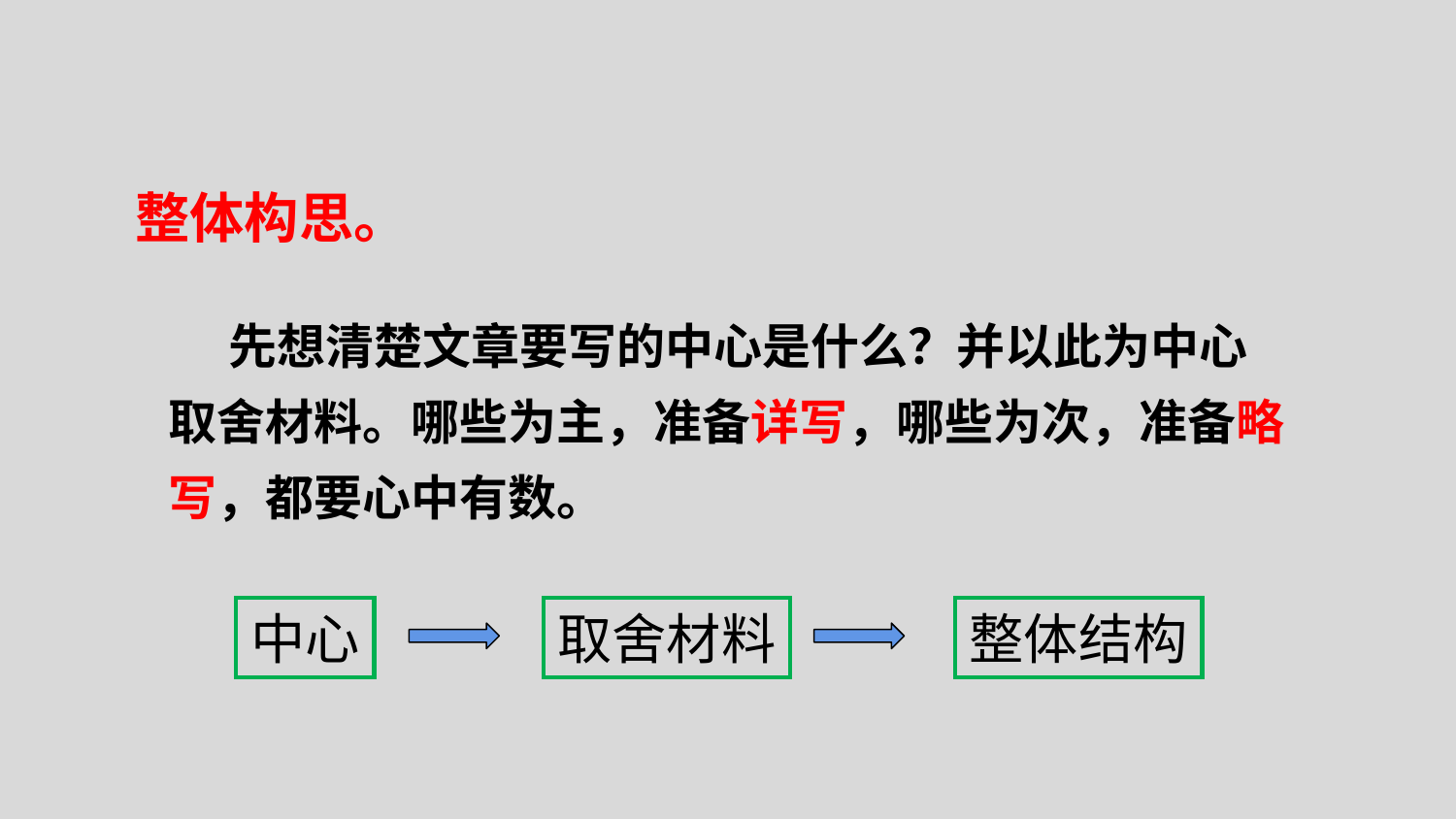

整体构思。
      先想清楚文章要写的中心是什么？并以此为中心取舍材料。哪些为主，准备详写，哪些为次，准备略写，都要心中有数。
中心
取舍材料
整体结构